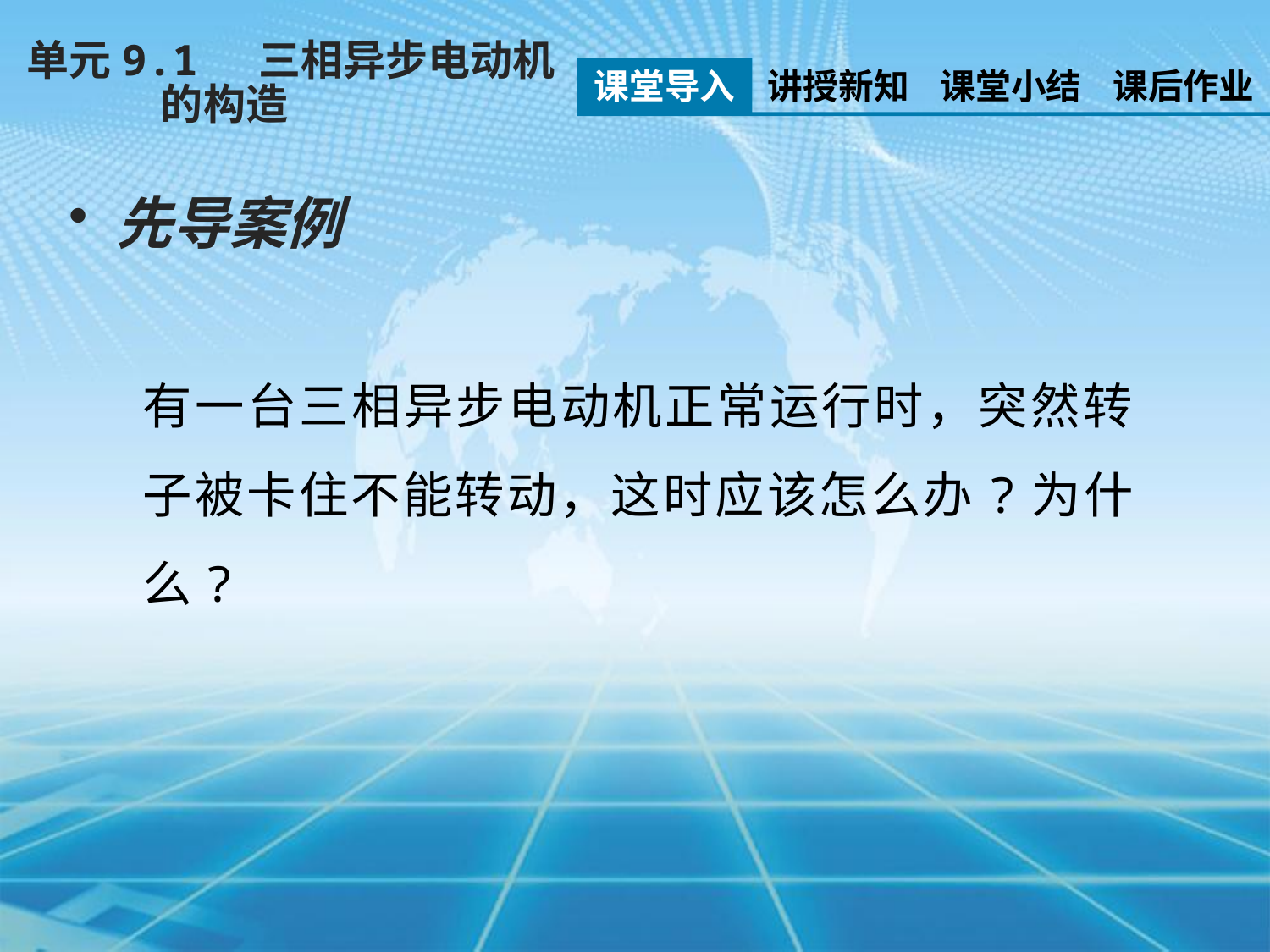

单元9.1  三相异步电动机
             的构造
课堂导入
讲授新知
课堂小结
课后作业
先导案例
有一台三相异步电动机正常运行时，突然转 子被卡住不能转动，这时应该怎么办?为什么?